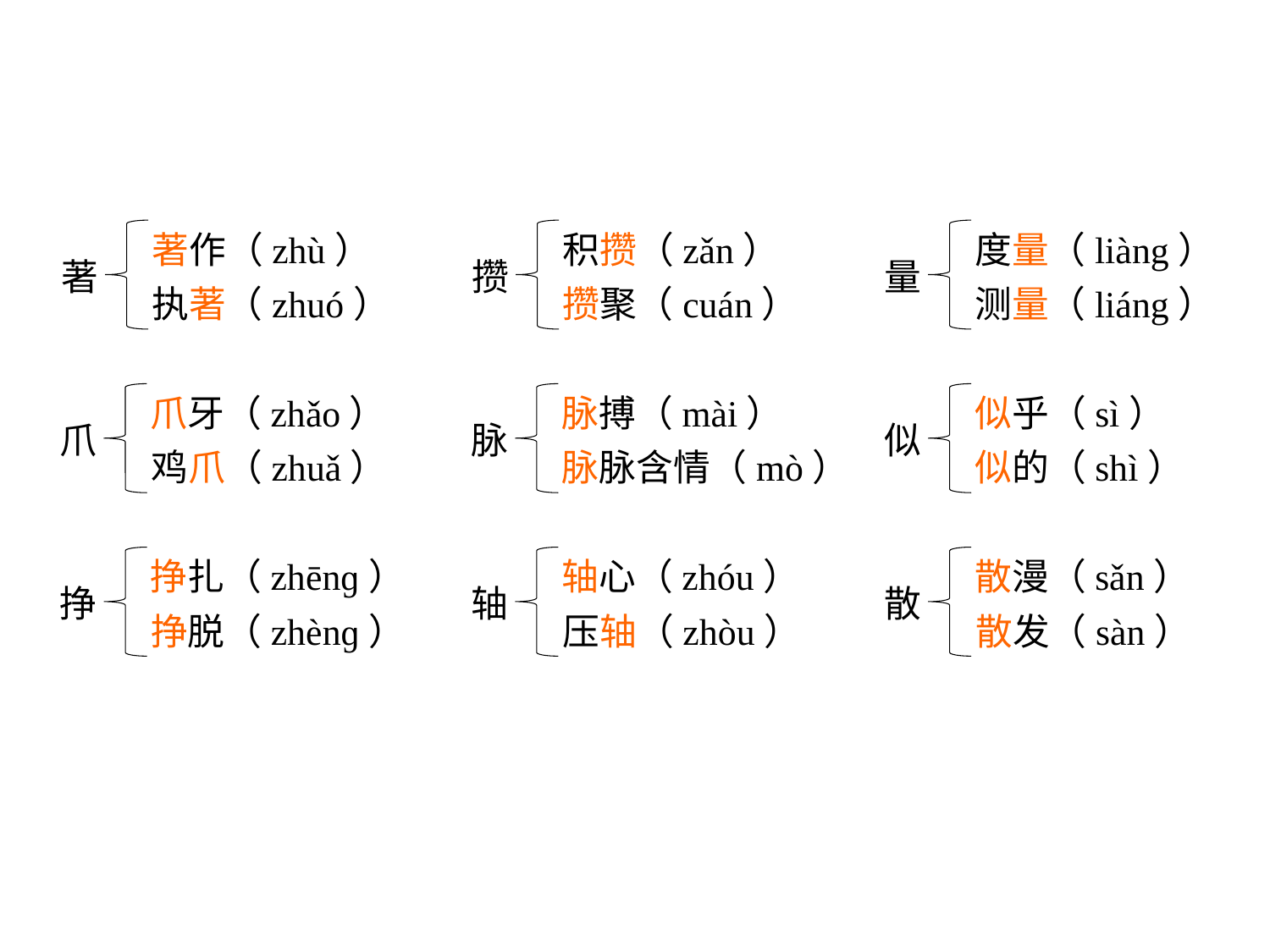

著作（zhù）
著
执著（zhuó）

积攒（zǎn）
攒
攒聚（cuán）

度量（liàng）
量
测量（liáng）

爪牙（zhǎo）
爪
鸡爪（zhuǎ）

脉搏（mài）
脉
脉脉含情（mò）

似乎（sì）
似
似的（shì）

挣扎（zhēnɡ）
挣
挣脱（zhènɡ）

轴心（zhóu）
轴
压轴（zhòu）

散漫（sǎn）
散
散发（sàn）